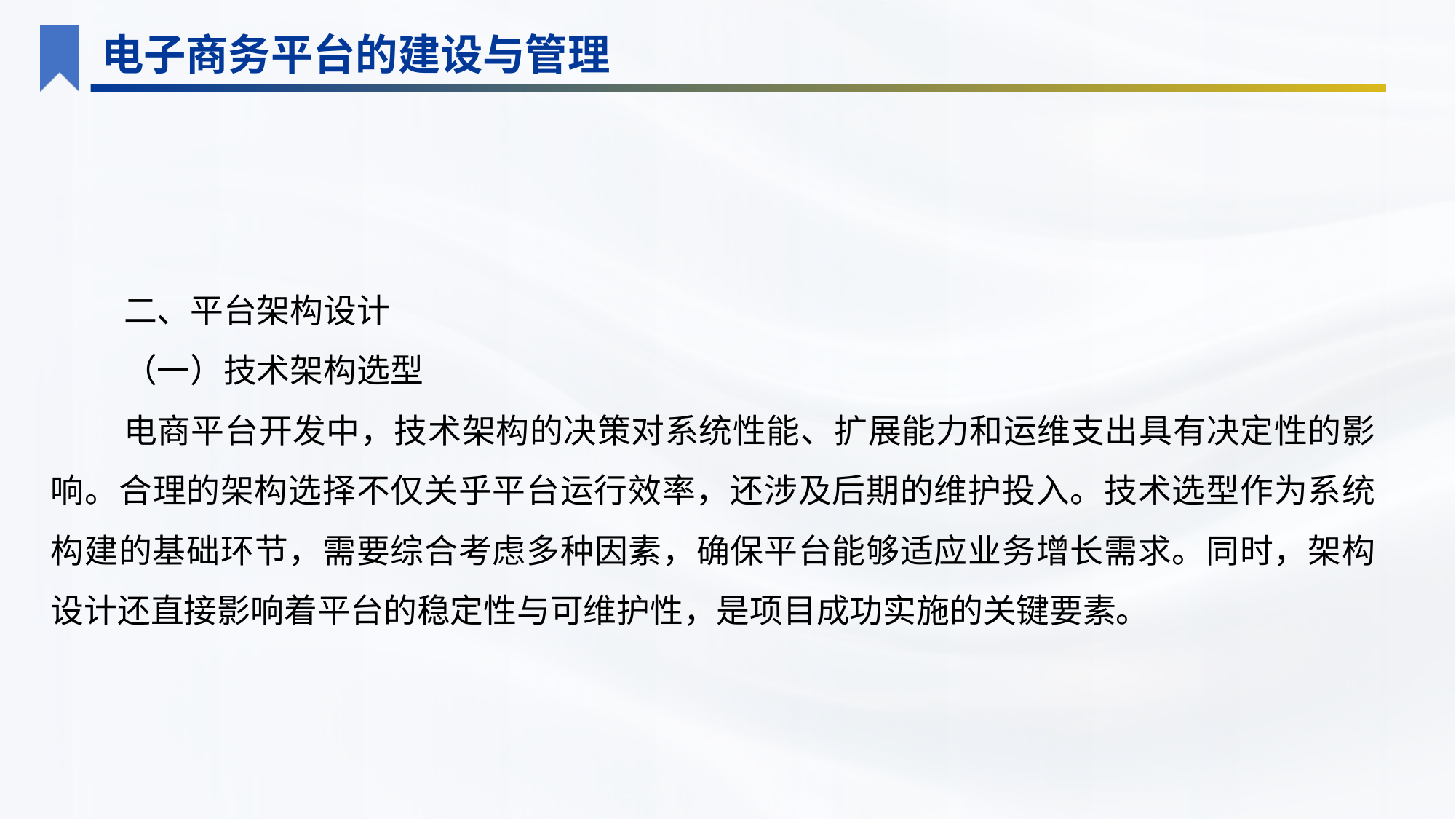

电子商务平台的建设与管理
二、平台架构设计
（一）技术架构选型
电商平台开发中，技术架构的决策对系统性能、扩展能力和运维支出具有决定性的影响。合理的架构选择不仅关乎平台运行效率，还涉及后期的维护投入。技术选型作为系统构建的基础环节，需要综合考虑多种因素，确保平台能够适应业务增长需求。同时，架构设计还直接影响着平台的稳定性与可维护性，是项目成功实施的关键要素。